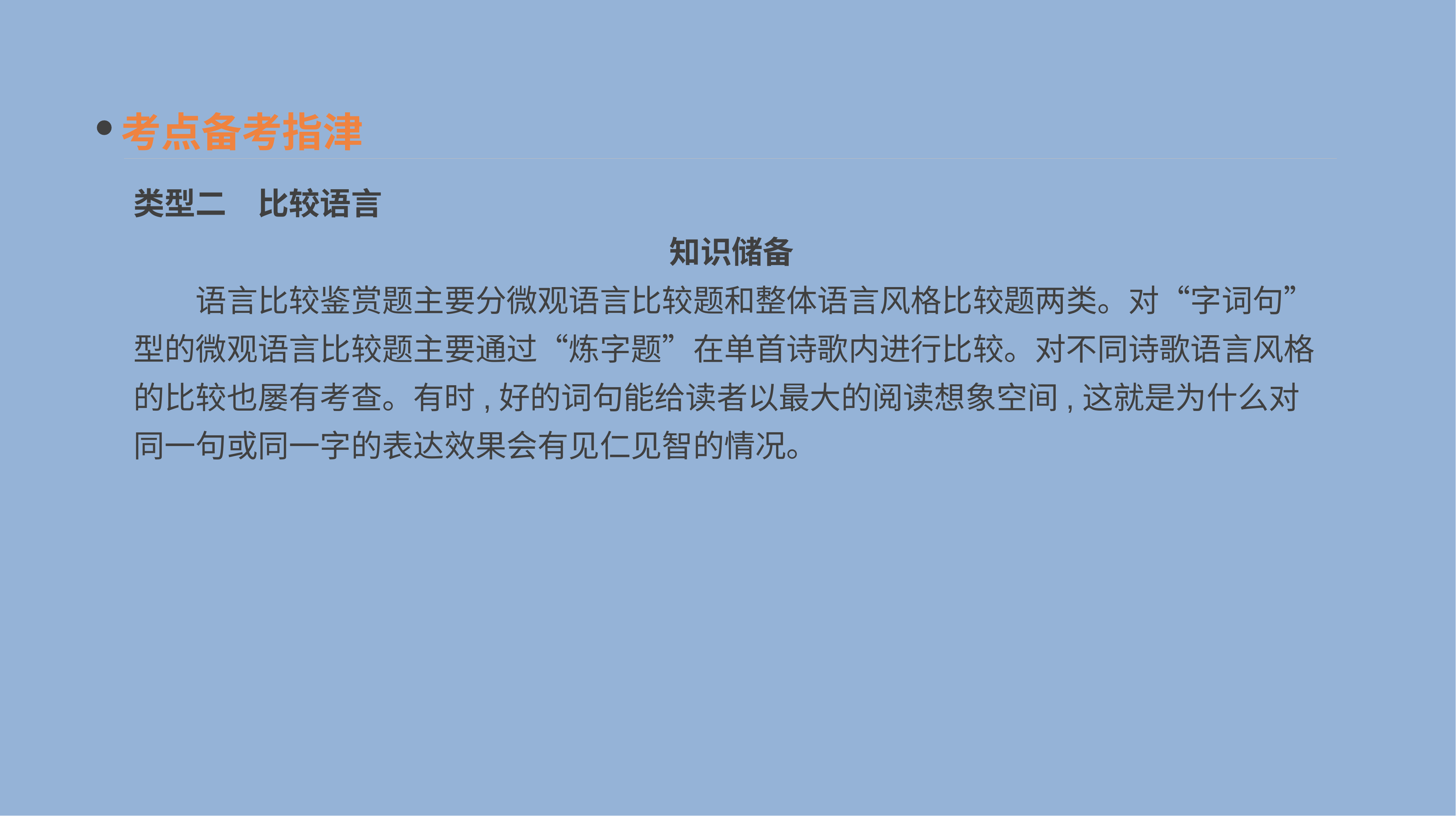

考点备考指津

类型二　比较语言
　知识储备
　　语言比较鉴赏题主要分微观语言比较题和整体语言风格比较题两类。对“字词句”型的微观语言比较题主要通过“炼字题”在单首诗歌内进行比较。对不同诗歌语言风格的比较也屡有考查。有时,好的词句能给读者以最大的阅读想象空间,这就是为什么对同一句或同一字的表达效果会有见仁见智的情况。